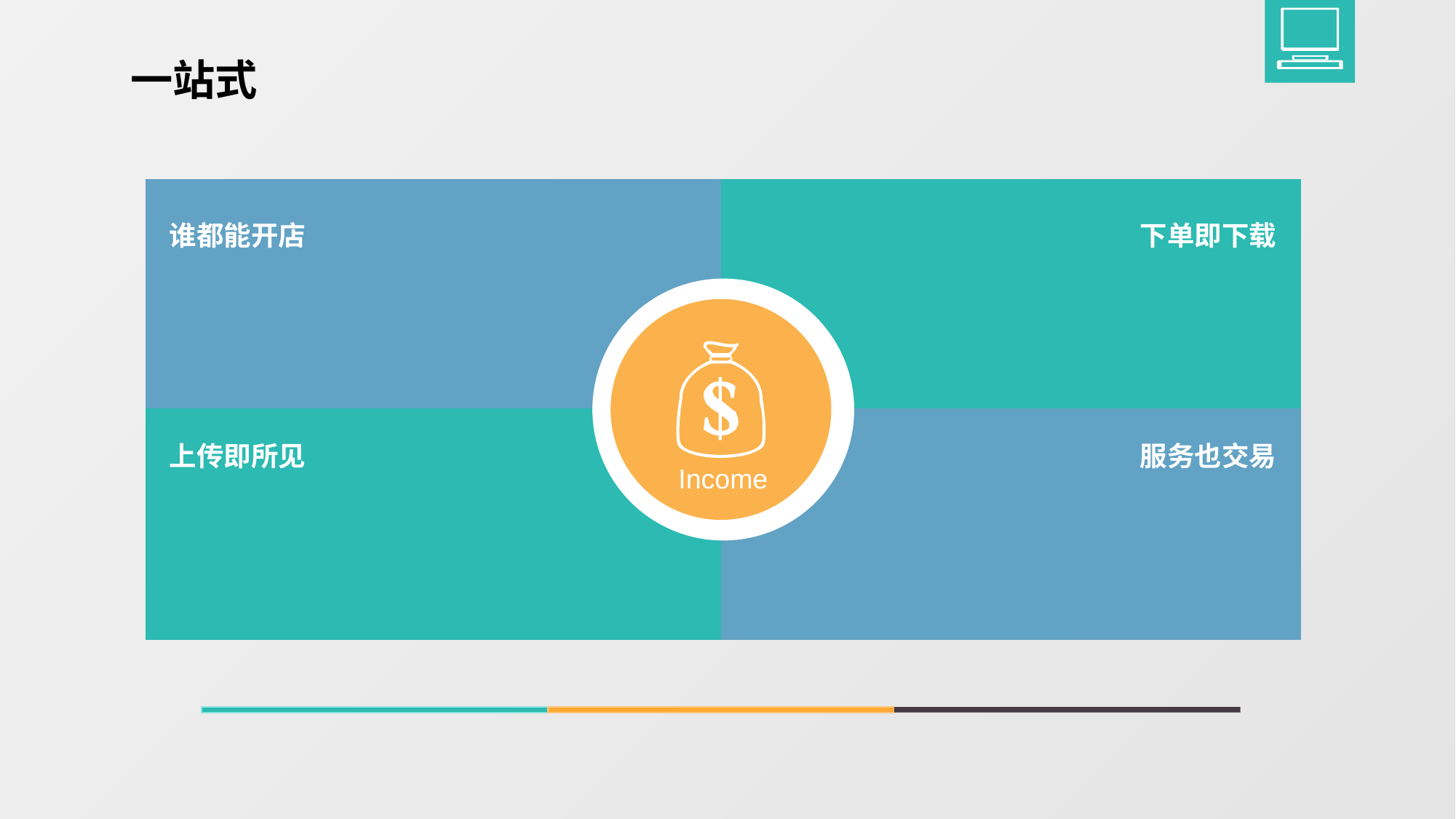

一站式
|  |  |
| --- | --- |
|  |  |
谁都能开店
下单即下载

上传即所见
服务也交易
Income